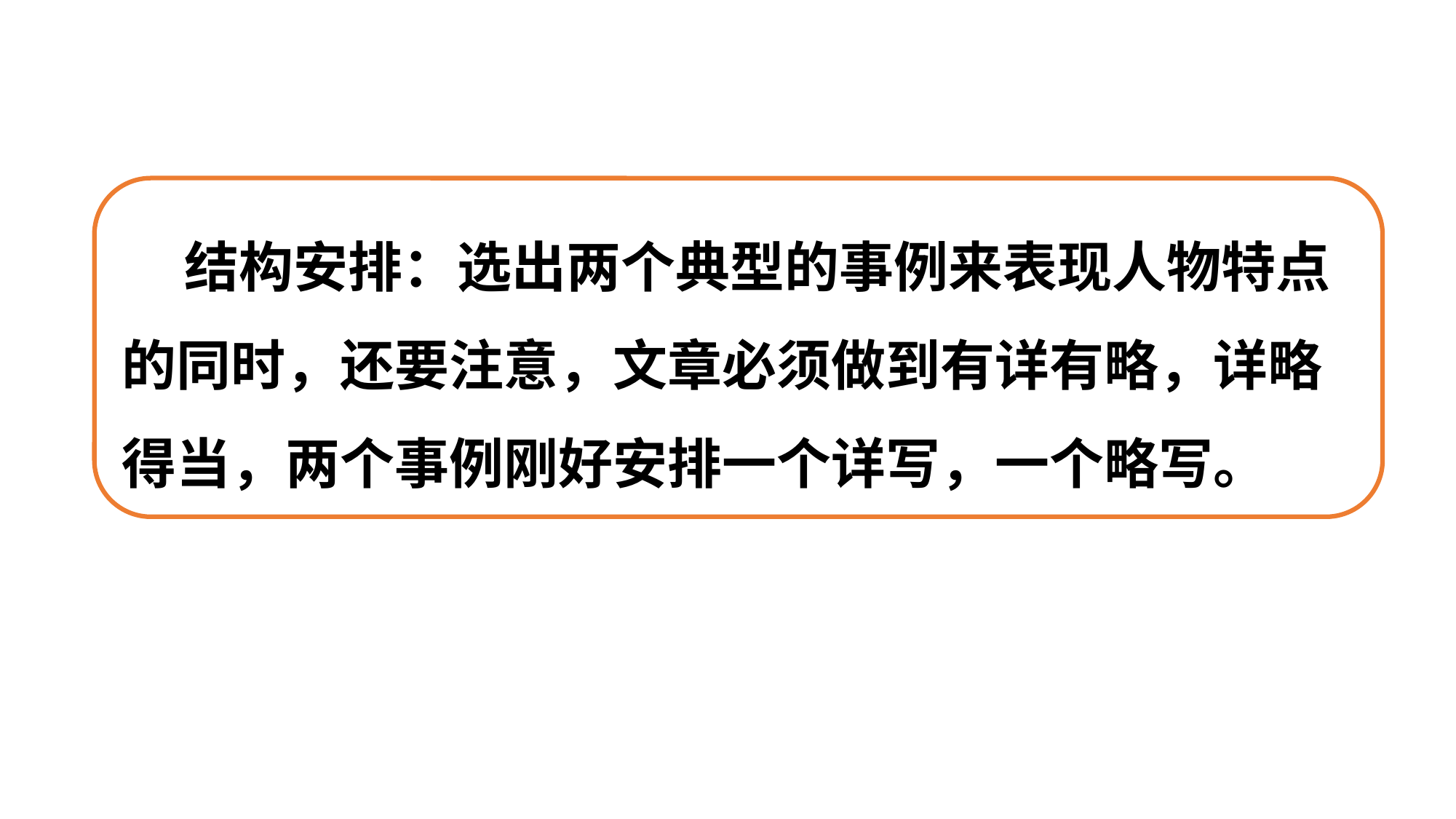

结构安排：选出两个典型的事例来表现人物特点的同时，还要注意，文章必须做到有详有略，详略得当，两个事例刚好安排一个详写，一个略写。